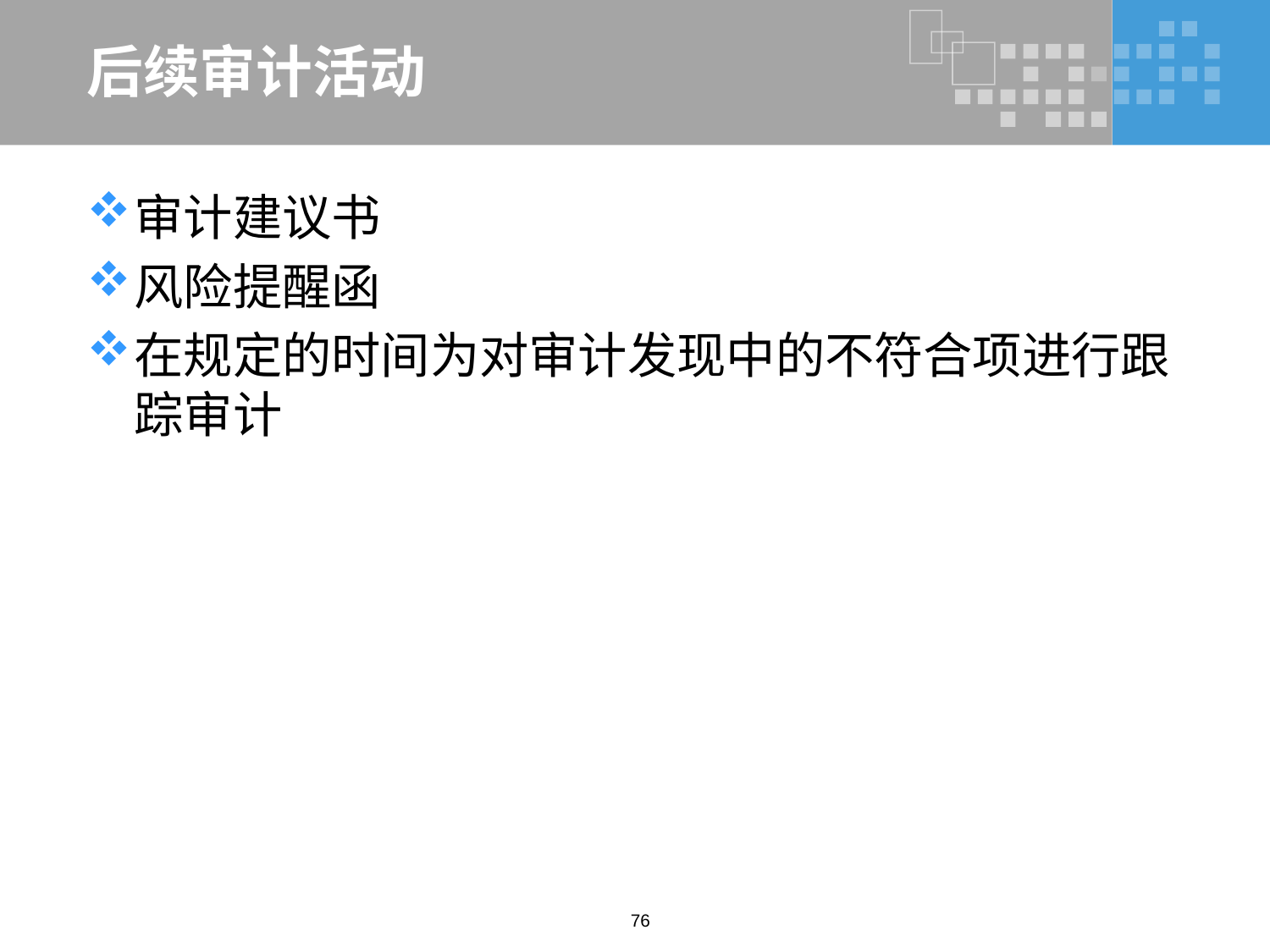

# 后续审计活动
审计建议书
风险提醒函
在规定的时间为对审计发现中的不符合项进行跟踪审计
76